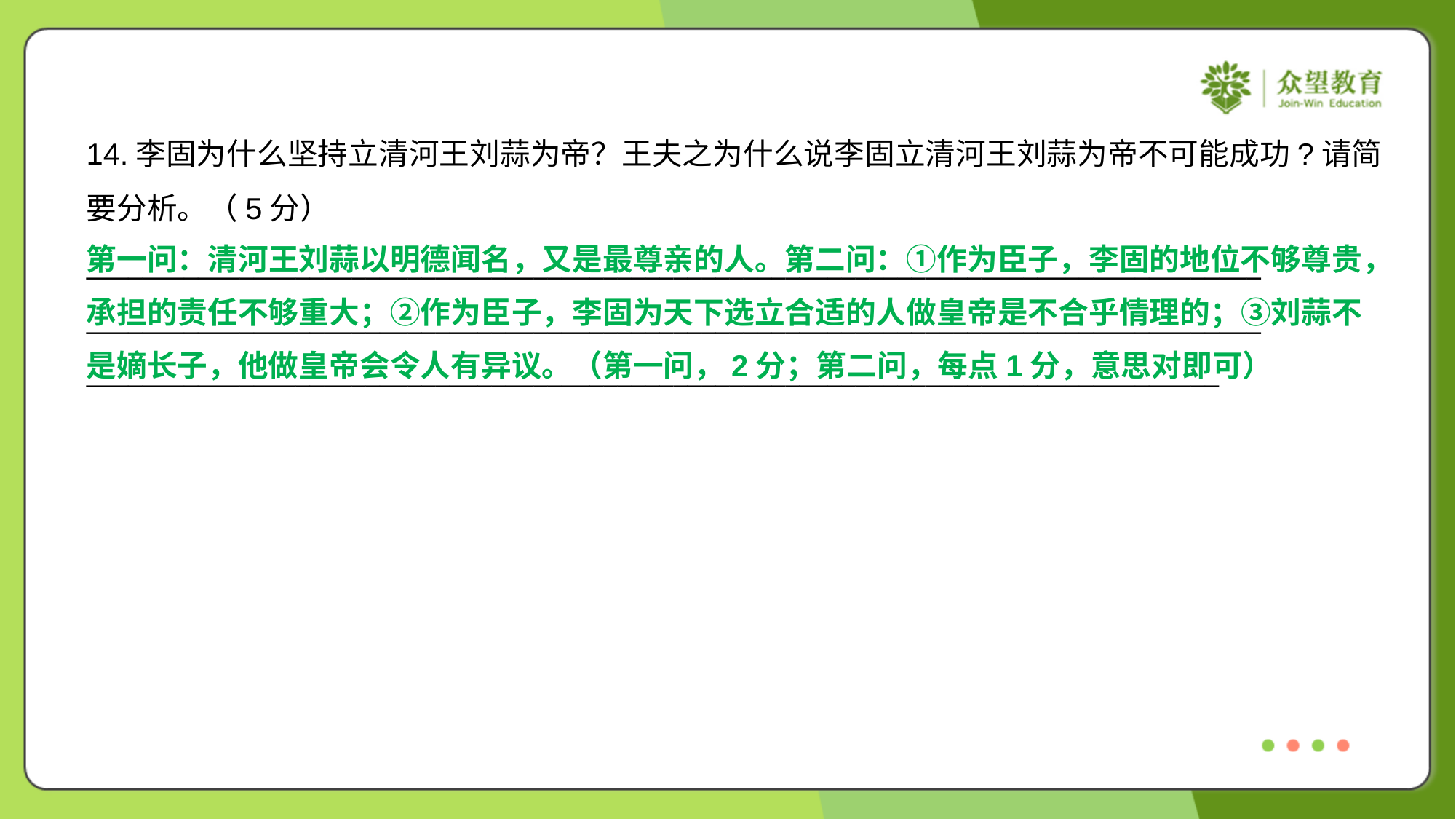

14.李固为什么坚持立清河王刘蒜为帝？王夫之为什么说李固立清河王刘蒜为帝不可能成功?请简
要分析。（5分）
____________________________________________________________________________________
____________________________________________________________________________________
_________________________________________________________________________________
第一问：清河王刘蒜以明德闻名，又是最尊亲的人。第二问：①作为臣子，李固的地位不够尊贵，
承担的责任不够重大；②作为臣子，李固为天下选立合适的人做皇帝是不合乎情理的；③刘蒜不
是嫡长子，他做皇帝会令人有异议。（第一问，2分；第二问，每点1分，意思对即可）